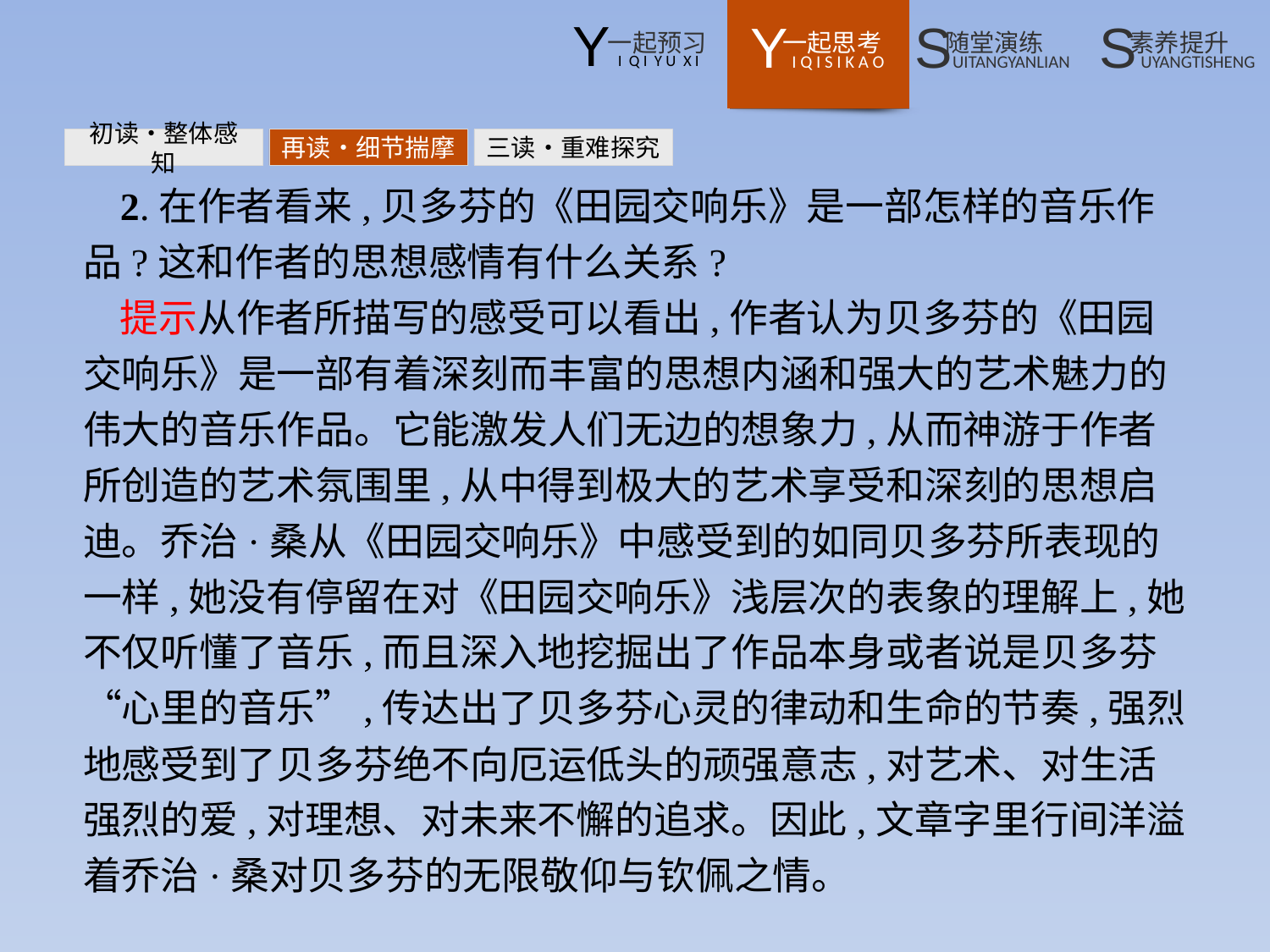

初读•整体感知
再读•细节揣摩
三读•重难探究
2.在作者看来,贝多芬的《田园交响乐》是一部怎样的音乐作品?这和作者的思想感情有什么关系?
提示从作者所描写的感受可以看出,作者认为贝多芬的《田园交响乐》是一部有着深刻而丰富的思想内涵和强大的艺术魅力的伟大的音乐作品。它能激发人们无边的想象力,从而神游于作者所创造的艺术氛围里,从中得到极大的艺术享受和深刻的思想启迪。乔治·桑从《田园交响乐》中感受到的如同贝多芬所表现的一样,她没有停留在对《田园交响乐》浅层次的表象的理解上,她不仅听懂了音乐,而且深入地挖掘出了作品本身或者说是贝多芬“心里的音乐”,传达出了贝多芬心灵的律动和生命的节奏,强烈地感受到了贝多芬绝不向厄运低头的顽强意志,对艺术、对生活强烈的爱,对理想、对未来不懈的追求。因此,文章字里行间洋溢着乔治·桑对贝多芬的无限敬仰与钦佩之情。